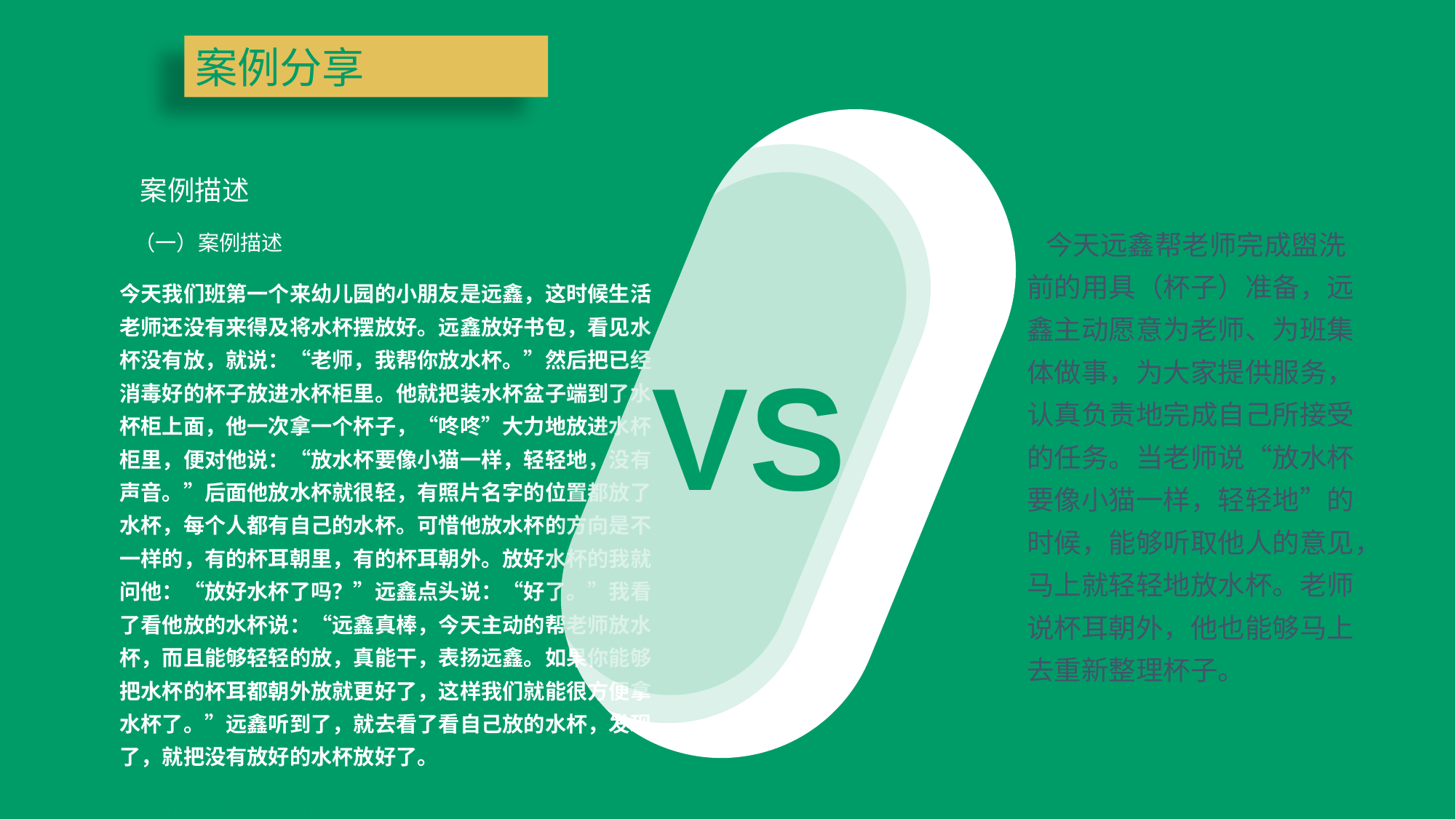

案例分享

案例描述
案例分析
  今天远鑫帮老师完成盥洗前的用具（杯子）准备，远鑫主动愿意为老师、为班集体做事，为大家提供服务，认真负责地完成自己所接受的任务。当老师说“放水杯要像小猫一样，轻轻地”的时候，能够听取他人的意见，马上就轻轻地放水杯。老师说杯耳朝外，他也能够马上去重新整理杯子。
  （一）案例描述
今天我们班第一个来幼儿园的小朋友是远鑫，这时候生活老师还没有来得及将水杯摆放好。远鑫放好书包，看见水杯没有放，就说：“老师，我帮你放水杯。”然后把已经消毒好的杯子放进水杯柜里。他就把装水杯盆子端到了水杯柜上面，他一次拿一个杯子，“咚咚”大力地放进水杯柜里，便对他说：“放水杯要像小猫一样，轻轻地，没有声音。”后面他放水杯就很轻，有照片名字的位置都放了水杯，每个人都有自己的水杯。可惜他放水杯的方向是不一样的，有的杯耳朝里，有的杯耳朝外。放好水杯的我就问他：“放好水杯了吗？”远鑫点头说：“好了。”我看了看他放的水杯说：“远鑫真棒，今天主动的帮老师放水杯，而且能够轻轻的放，真能干，表扬远鑫。如果你能够把水杯的杯耳都朝外放就更好了，这样我们就能很方便拿水杯了。”远鑫听到了，就去看了看自己放的水杯，发现了，就把没有放好的水杯放好了。

VS